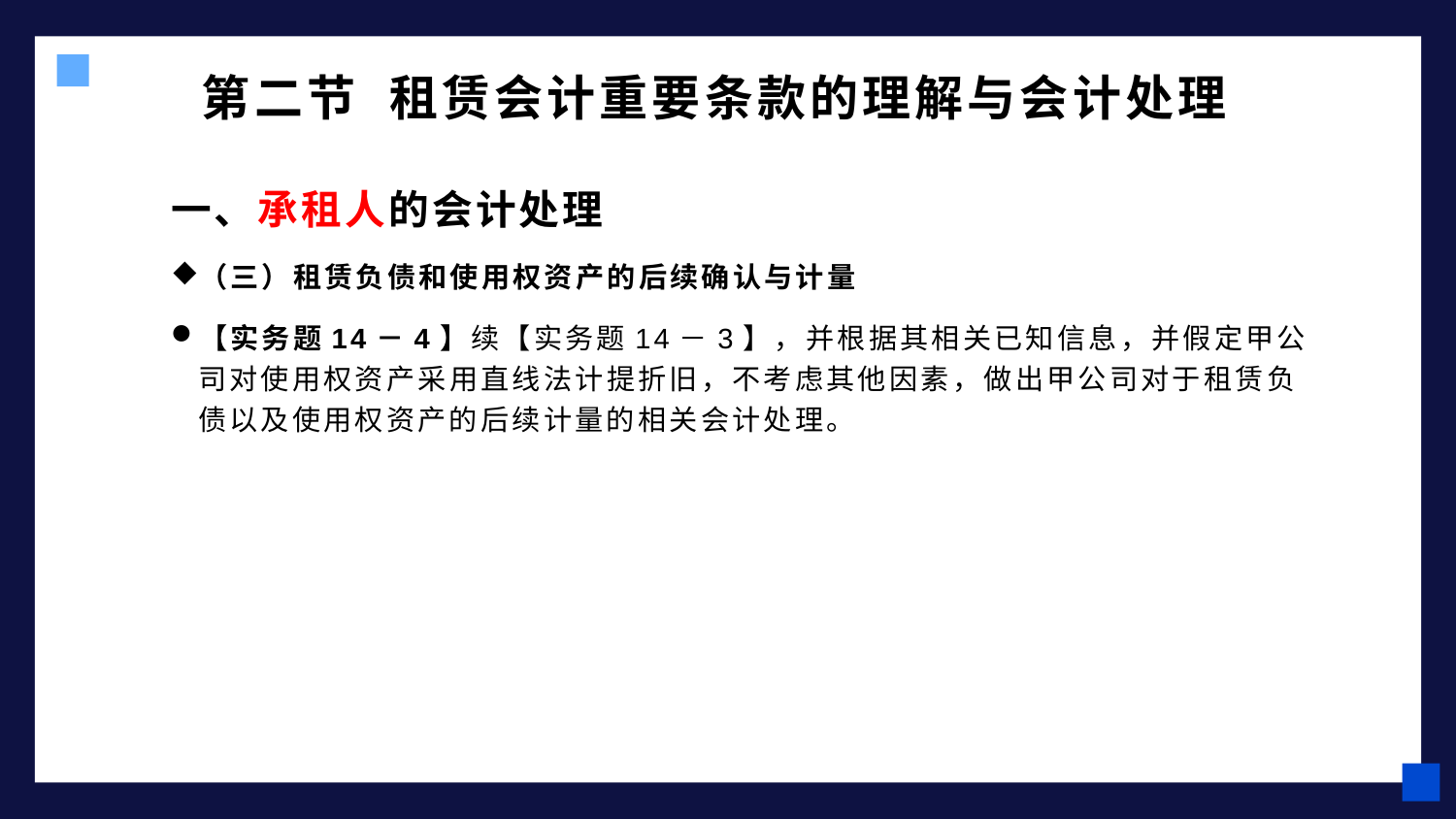

# 第二节  租赁会计重要条款的理解与会计处理
一、承租人的会计处理
（三）租赁负债和使用权资产的后续确认与计量
【实务题14－4】续【实务题14－3】，并根据其相关已知信息，并假定甲公司对使用权资产采用直线法计提折旧，不考虑其他因素，做出甲公司对于租赁负债以及使用权资产的后续计量的相关会计处理。